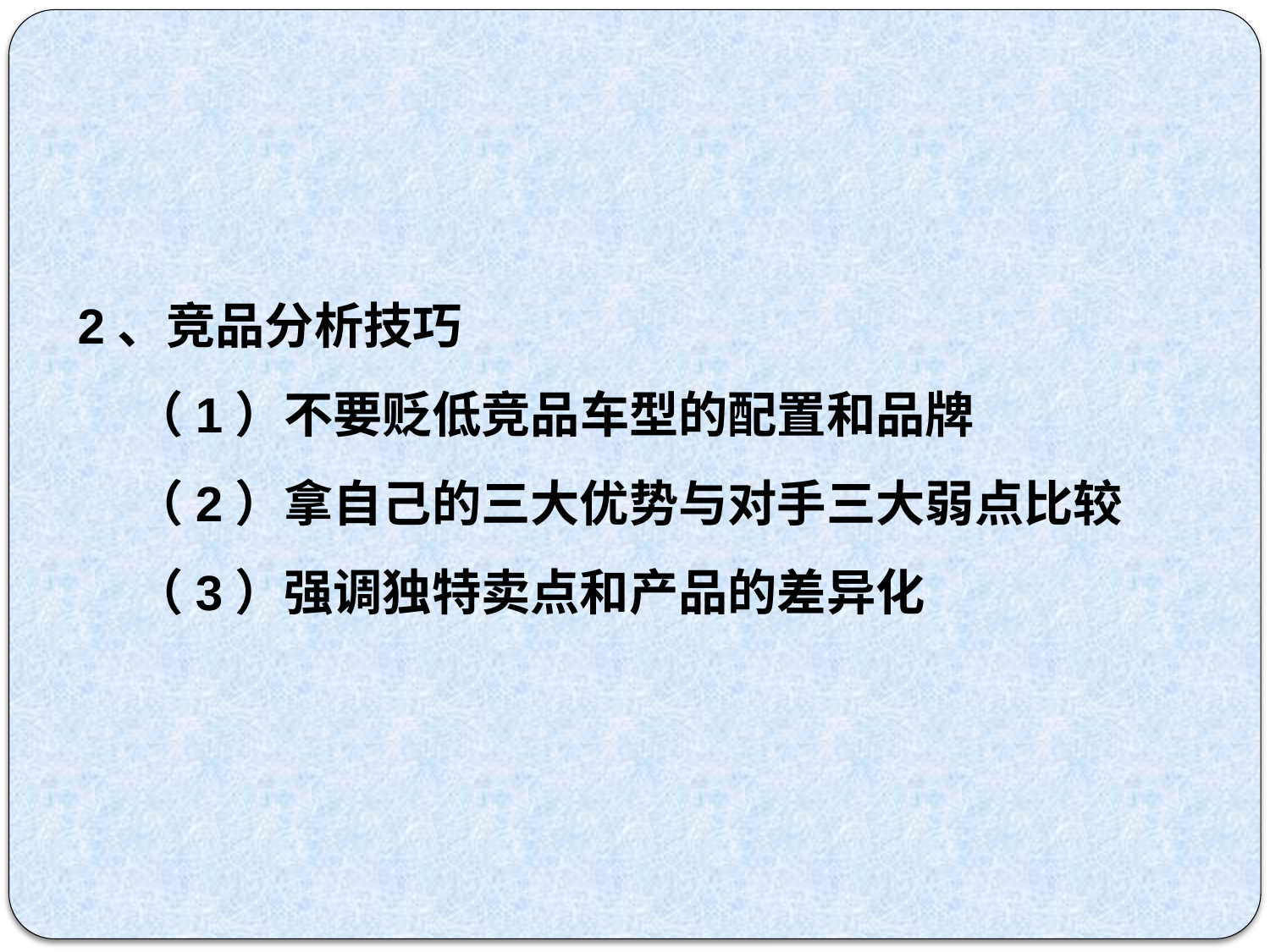

2、竞品分析技巧
    （1）不要贬低竞品车型的配置和品牌
    （2）拿自己的三大优势与对手三大弱点比较
    （3）强调独特卖点和产品的差异化